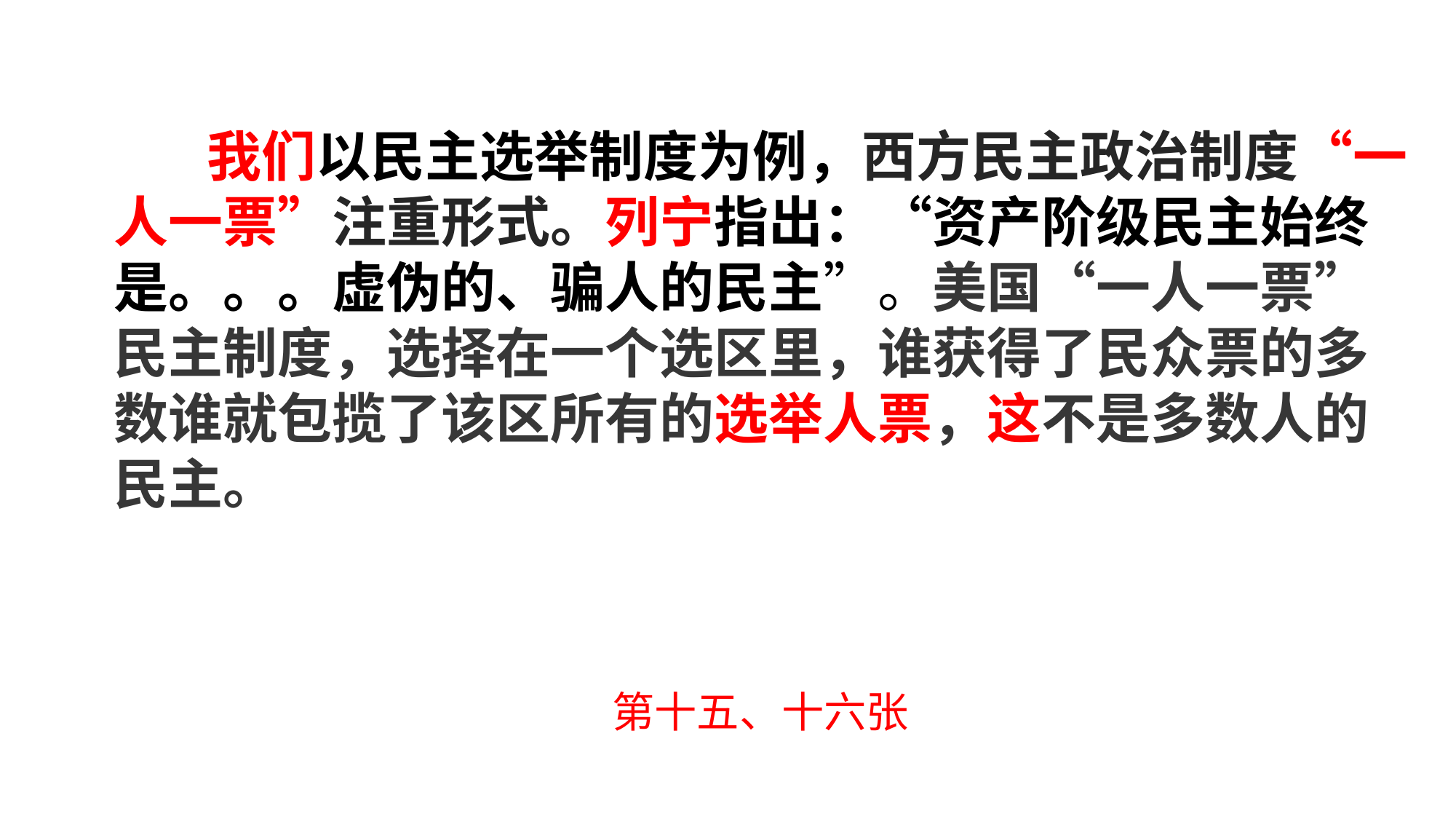

我们以民主选举制度为例，西方民主政治制度“一人一票”注重形式。列宁指出：“资产阶级民主始终是。。。虚伪的、骗人的民主”。美国“一人一票”民主制度，选择在一个选区里，谁获得了民众票的多数谁就包揽了该区所有的选举人票，这不是多数人的民主。

第十五、十六张